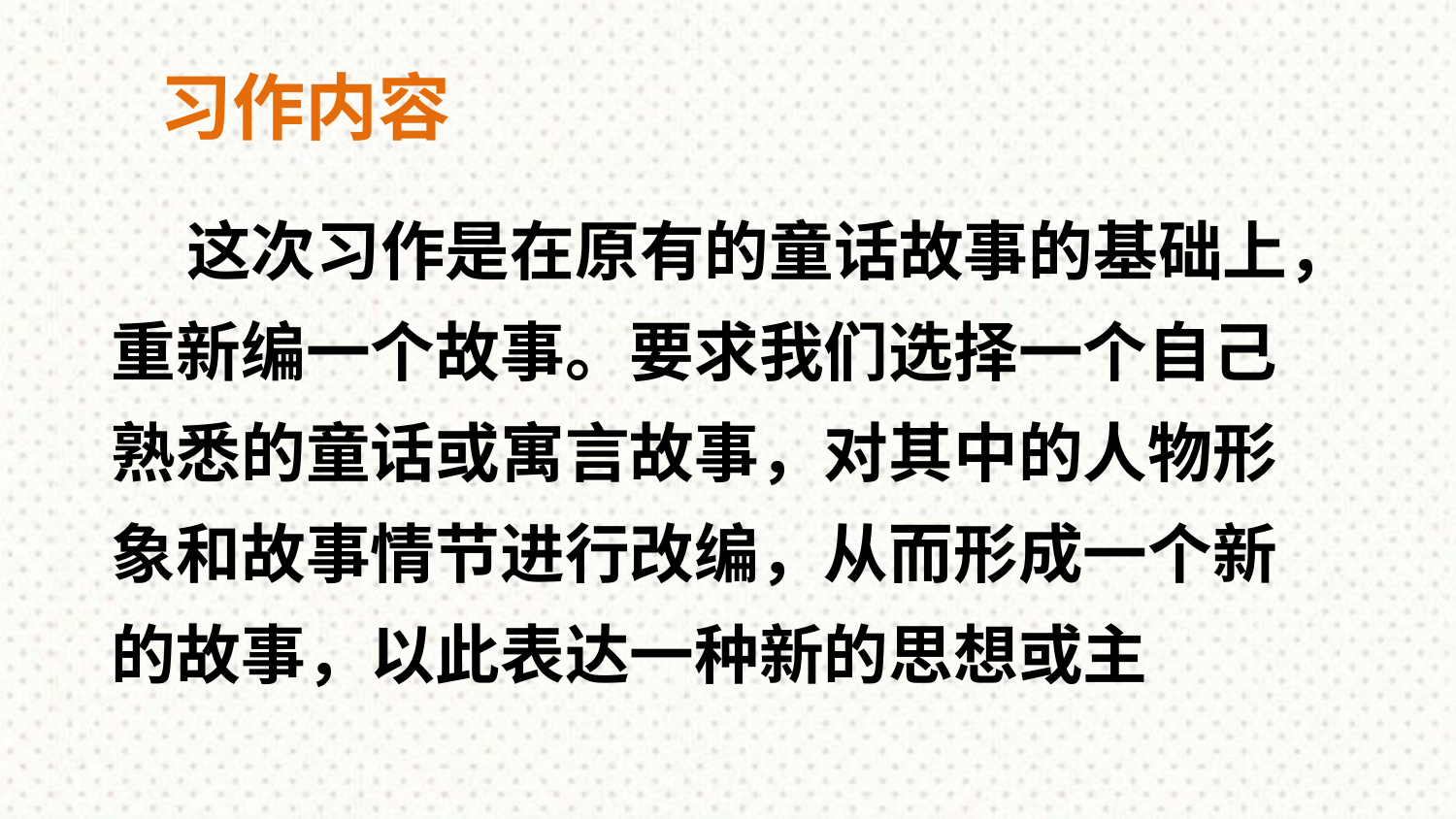

习作内容
    这次习作是在原有的童话故事的基础上，重新编一个故事。要求我们选择一个自己熟悉的童话或寓言故事，对其中的人物形象和故事情节进行改编，从而形成一个新的故事，以此表达一种新的思想或主